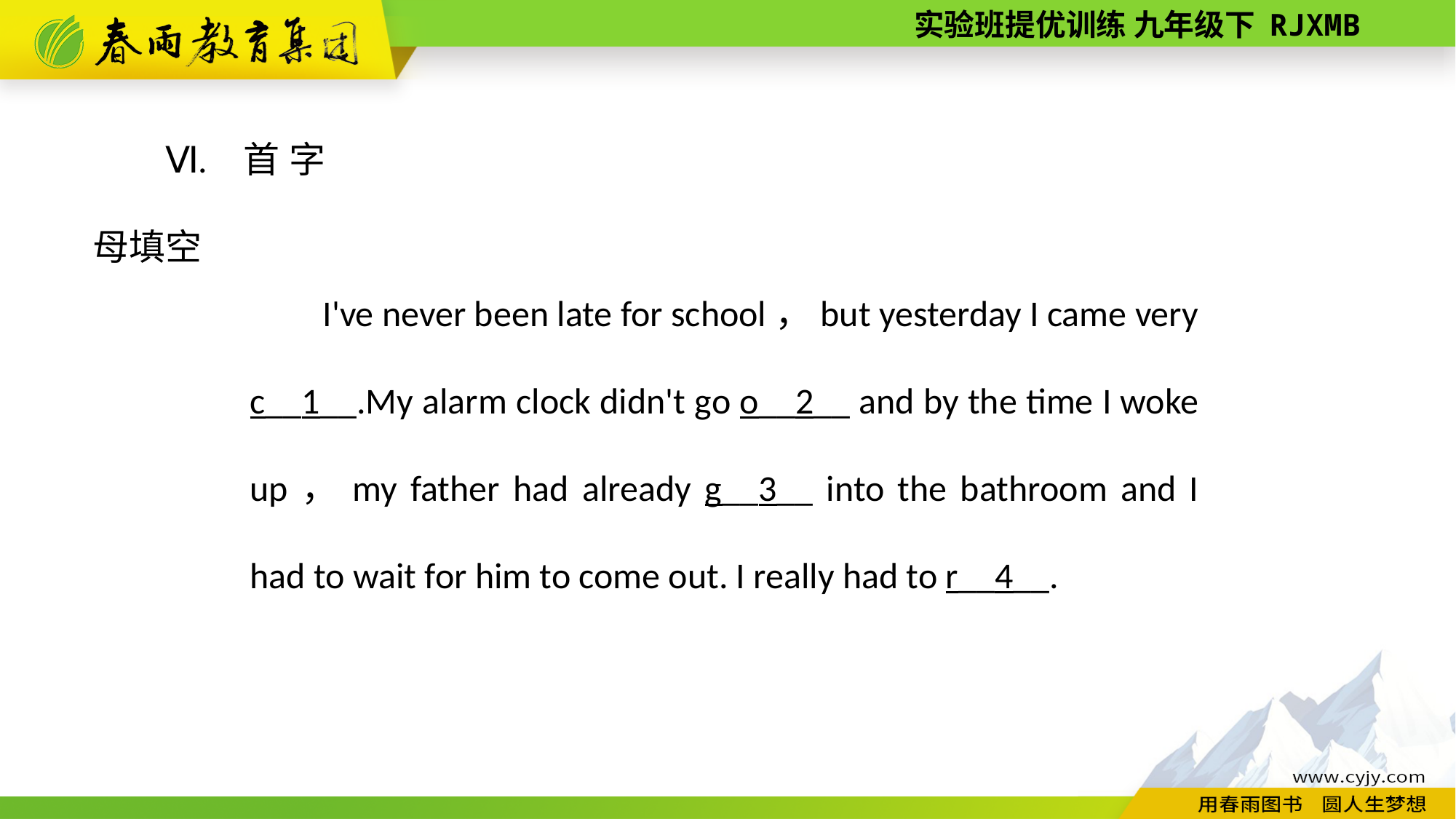

Ⅵ. 首字母填空
I've never been late for school，but yesterday I came very c__1__.My alarm clock didn't go o__2__ and by the time I woke up，my father had already g__3__ into the bathroom and I had to wait for him to come out. I really had to r__4__.